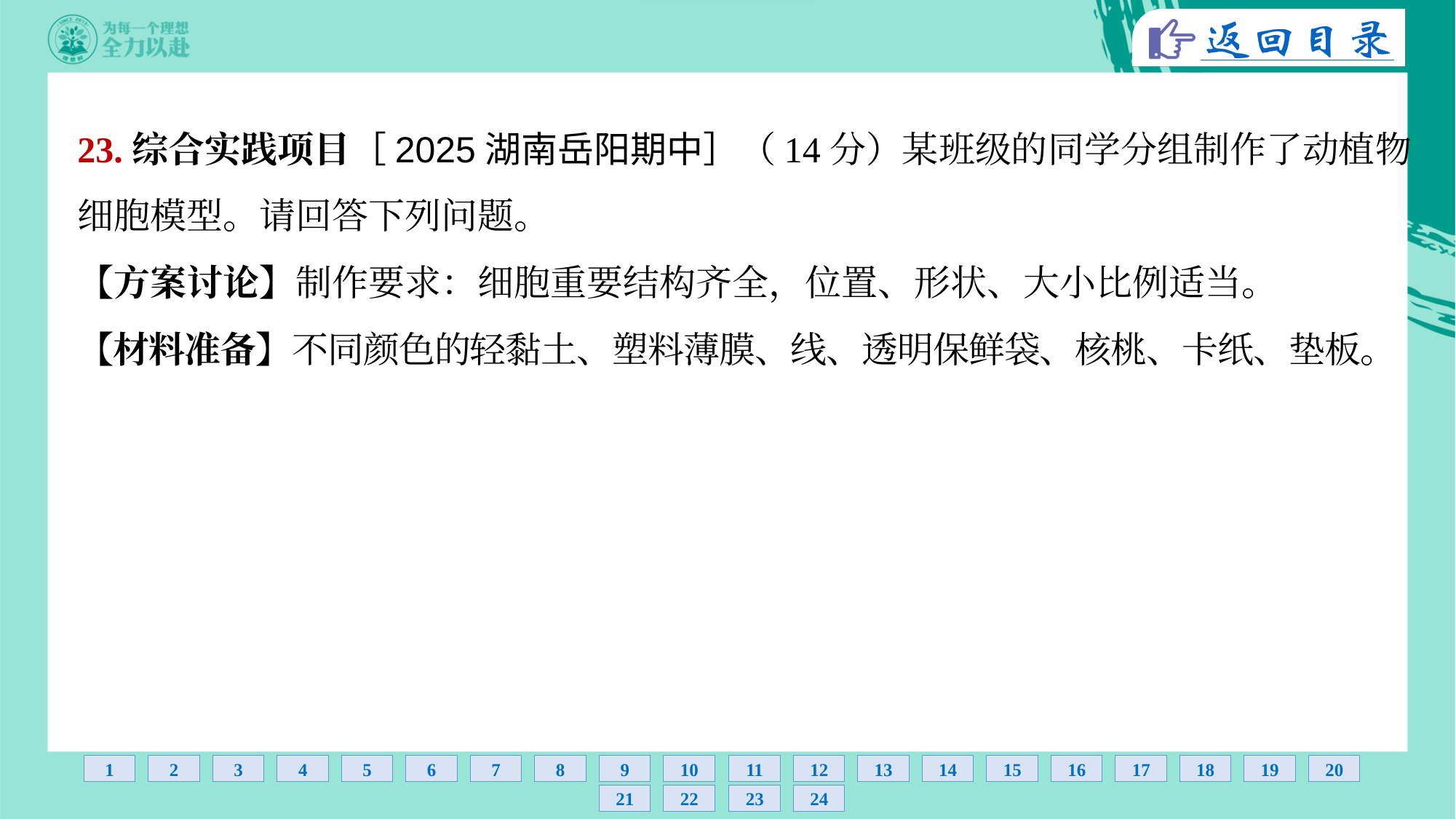

23.综合实践项目［2025湖南岳阳期中］（14分）某班级的同学分组制作了动植物
细胞模型。请回答下列问题。
【方案讨论】制作要求：细胞重要结构齐全，位置、形状、大小比例适当。
【材料准备】不同颜色的轻黏土、塑料薄膜、线、透明保鲜袋、核桃、卡纸、垫板。